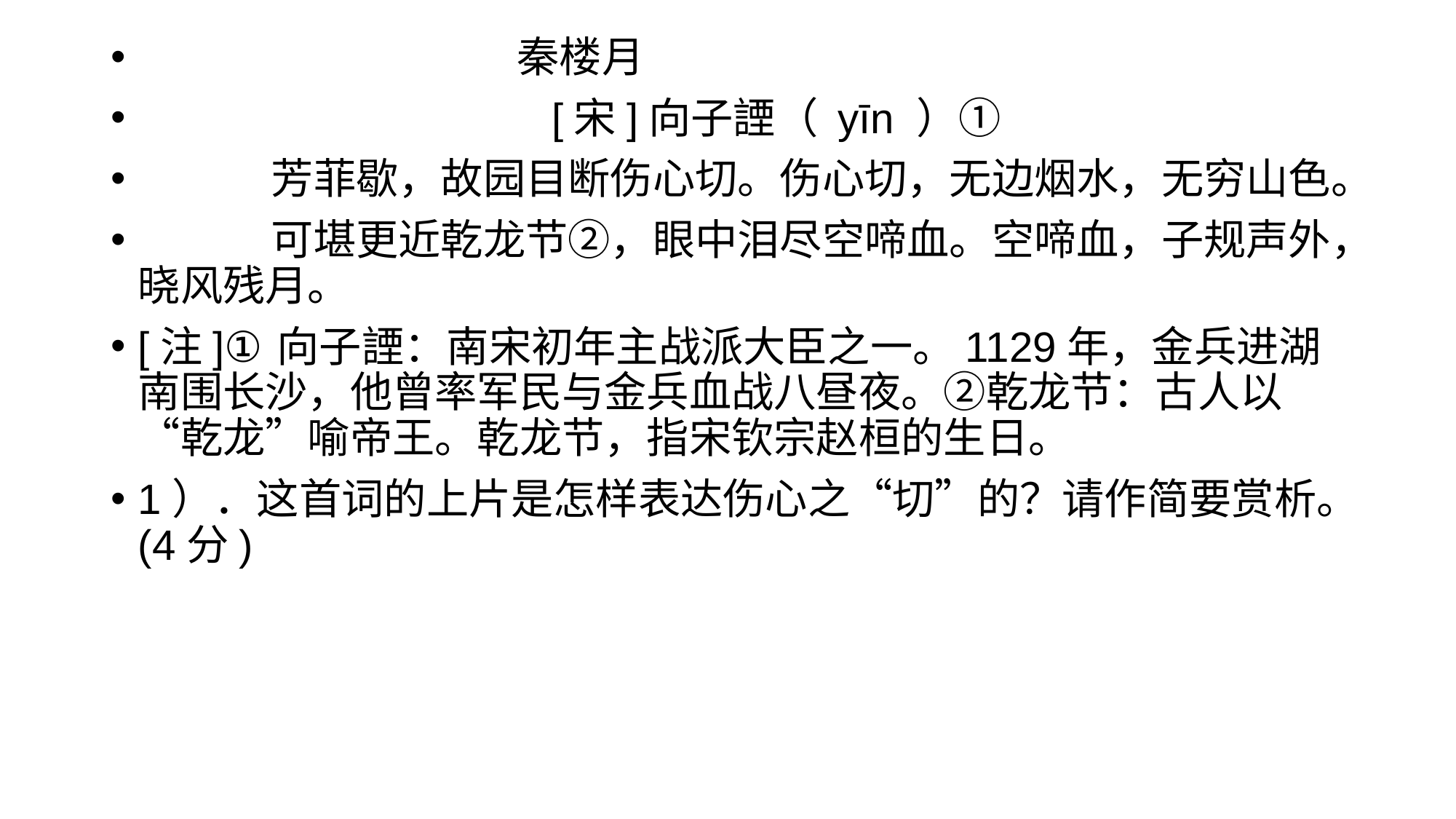

秦楼月
                                   [宋]向子諲（ yīn ）①
             芳菲歇，故园目断伤心切。伤心切，无边烟水，无穷山色。
             可堪更近乾龙节②，眼中泪尽空啼血。空啼血，子规声外，晓风残月。
[注]①向子諲：南宋初年主战派大臣之一。1129年，金兵进湖南围长沙，他曾率军民与金兵血战八昼夜。②乾龙节：古人以“乾龙”喻帝王。乾龙节，指宋钦宗赵桓的生日。
1）．这首词的上片是怎样表达伤心之“切”的？请作简要赏析。(4分)